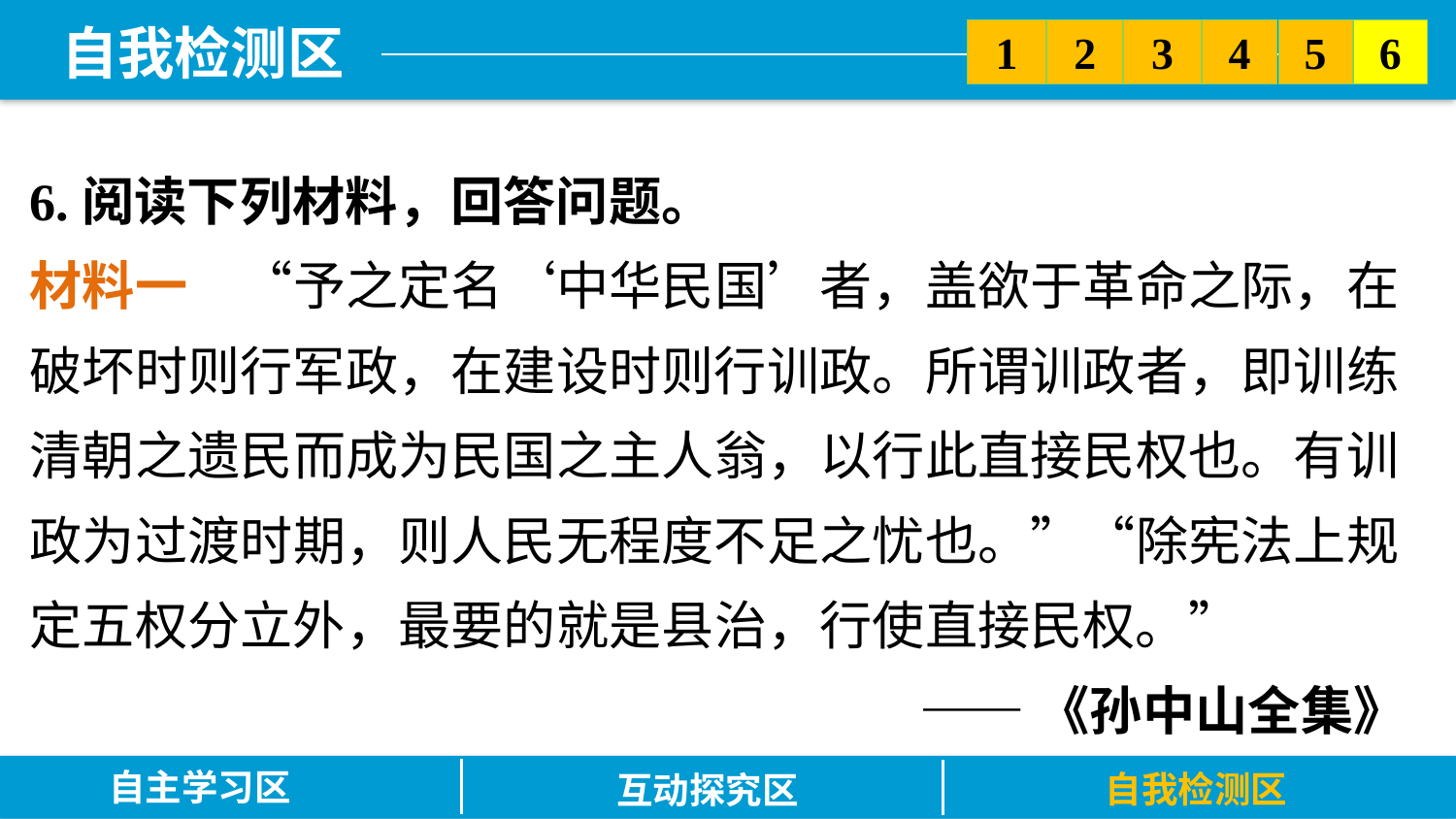

5
6
2
3
1
4
6.阅读下列材料，回答问题。
材料一　“予之定名‘中华民国’者，盖欲于革命之际，在破坏时则行军政，在建设时则行训政。所谓训政者，即训练清朝之遗民而成为民国之主人翁，以行此直接民权也。有训政为过渡时期，则人民无程度不足之忧也。”“除宪法上规定五权分立外，最要的就是县治，行使直接民权。”
——《孙中山全集》
自主学习区
自我检测区
互动探究区